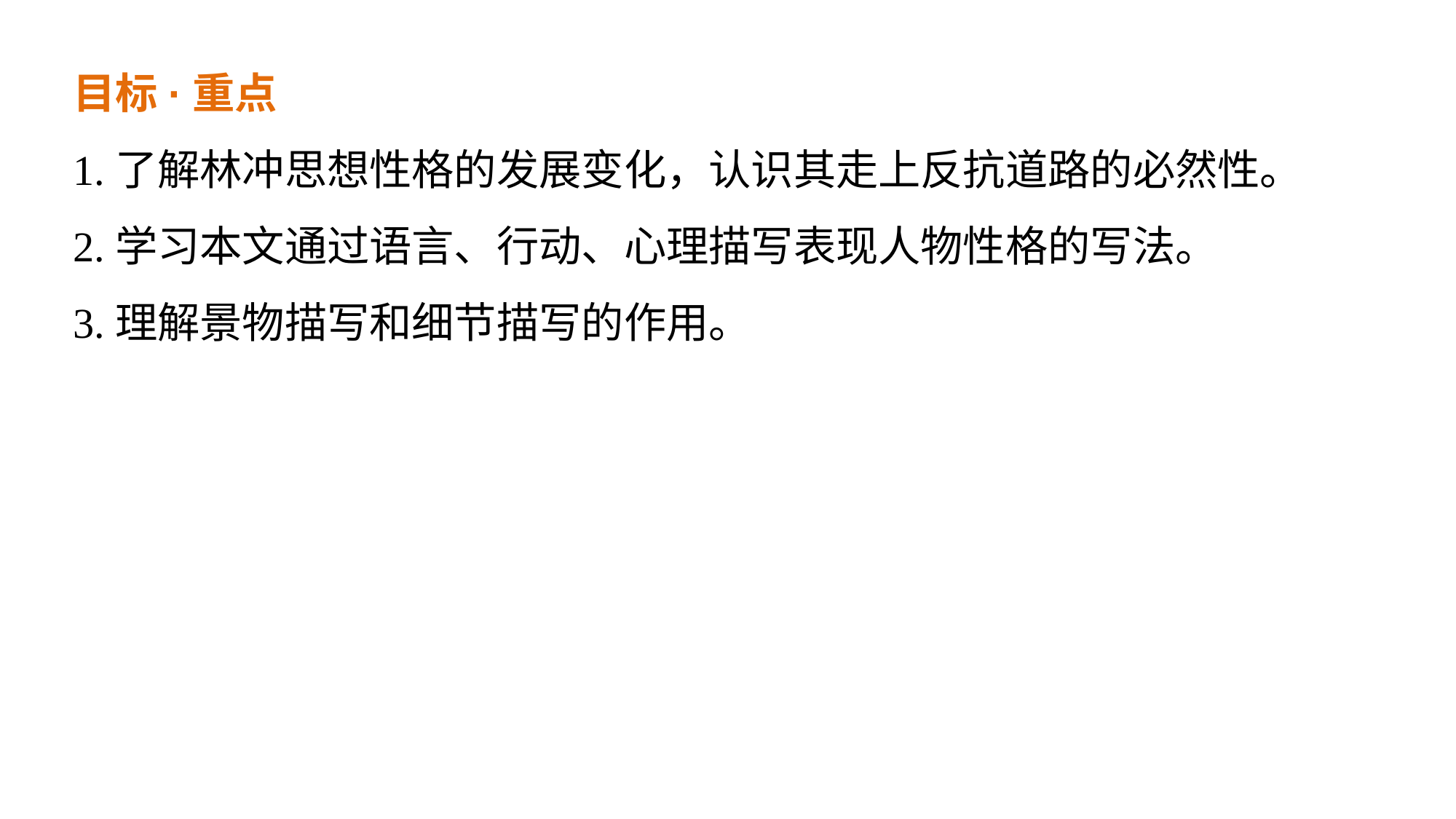

目标·重点
1.了解林冲思想性格的发展变化，认识其走上反抗道路的必然性。
2.学习本文通过语言、行动、心理描写表现人物性格的写法。
3.理解景物描写和细节描写的作用。